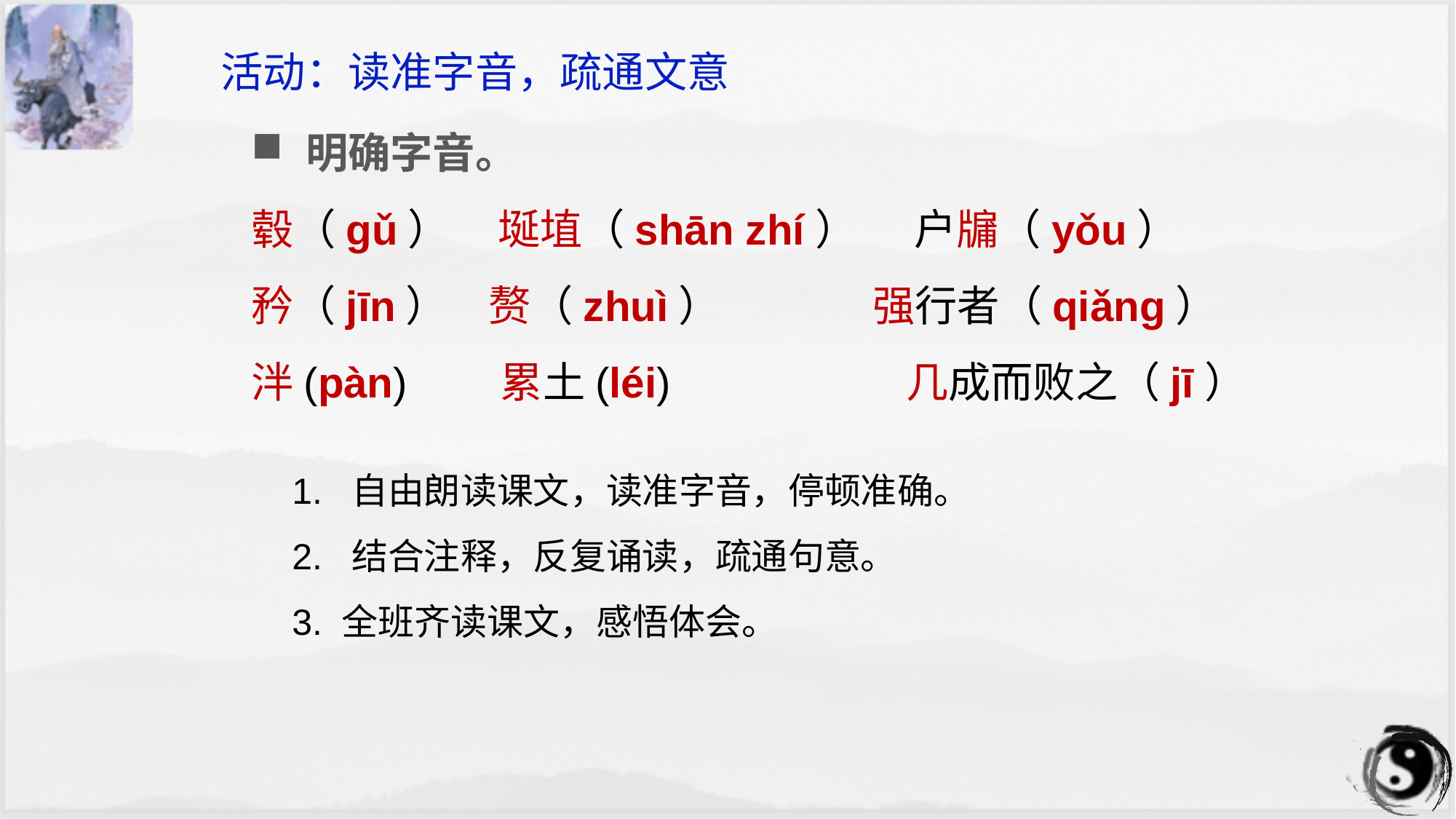

活动：读准字音，疏通文意

       1.  自由朗读课文，读准字音，停顿准确。
       2.  结合注释，反复诵读，疏通句意。
       3. 全班齐读课文，感悟体会。

明确字音。
毂（gǔ）     埏埴（shān zhí）      户牖（yǒu）
矜（jīn）	  赘（zhuì）	        强行者（qiǎng）
泮(pàn)       累土(léi)                   几成而败之（jī）